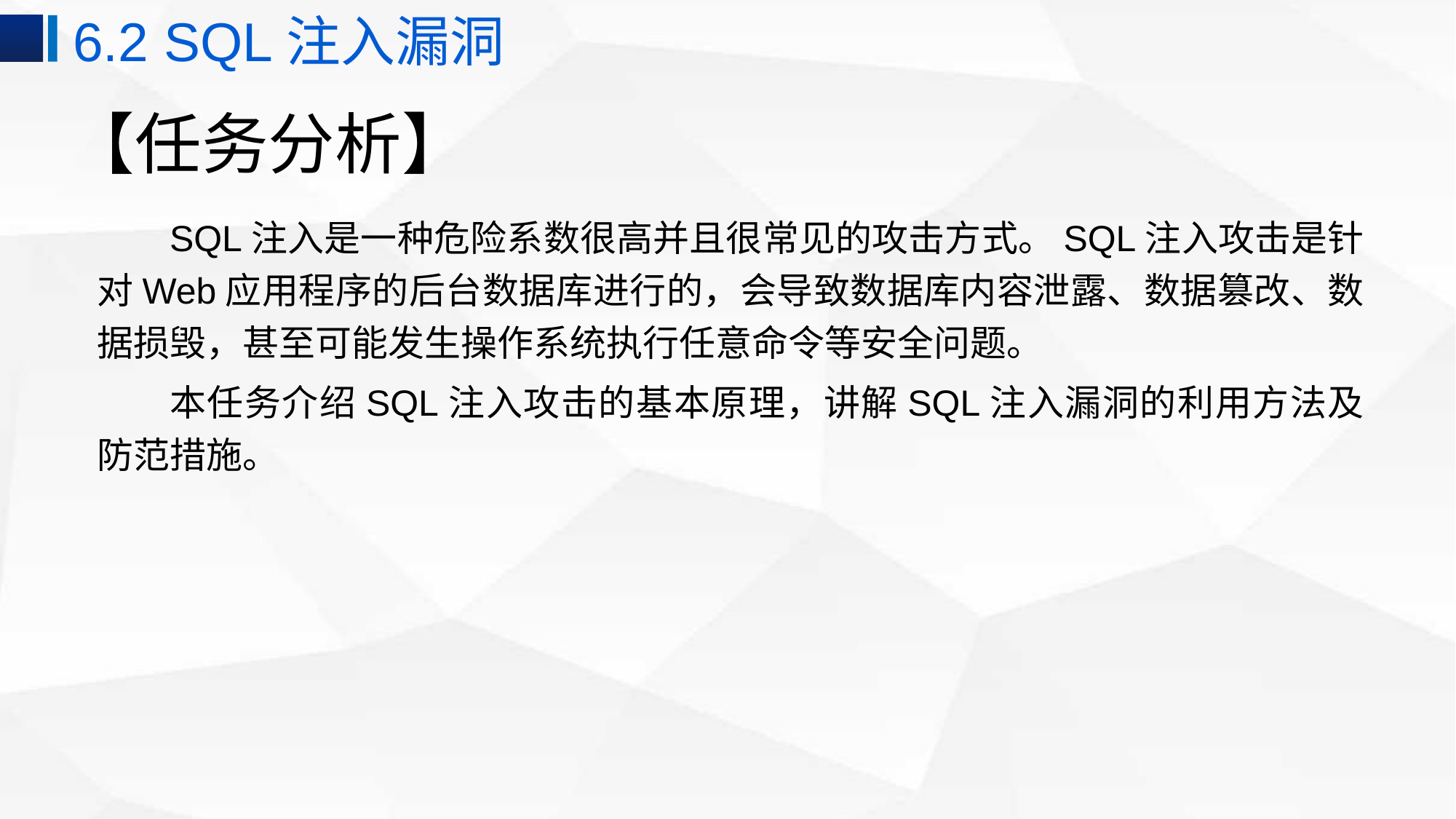

6.2 SQL注入漏洞

【任务分析】
SQL注入是一种危险系数很高并且很常见的攻击方式。SQL注入攻击是针对Web应用程序的后台数据库进行的，会导致数据库内容泄露、数据篡改、数据损毁，甚至可能发生操作系统执行任意命令等安全问题。
本任务介绍SQL注入攻击的基本原理，讲解SQL注入漏洞的利用方法及防范措施。